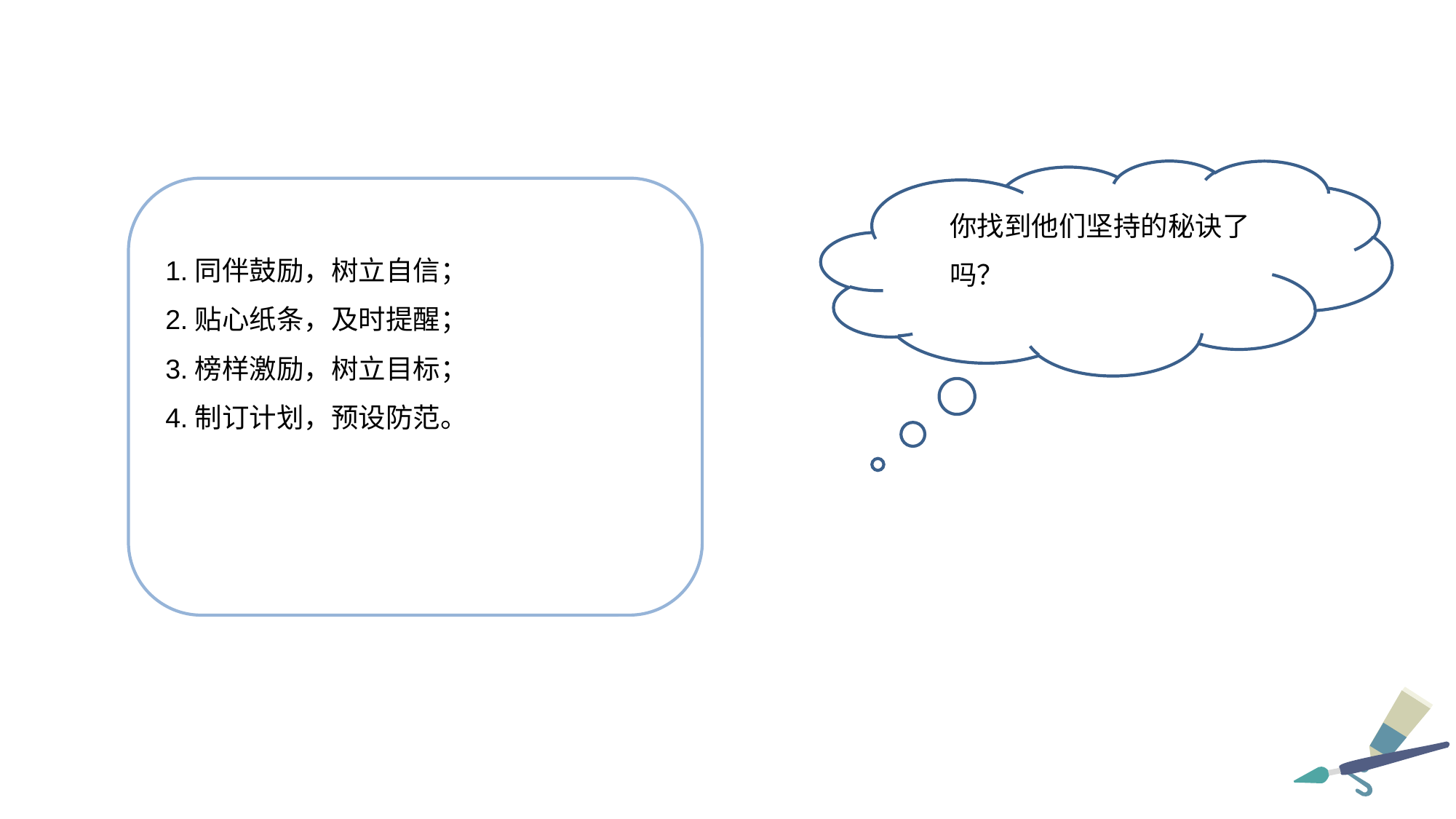

你找到他们坚持的秘诀了吗？

1.同伴鼓励，树立自信；
2.贴心纸条，及时提醒；
3.榜样激励，树立目标；
4.制订计划，预设防范。